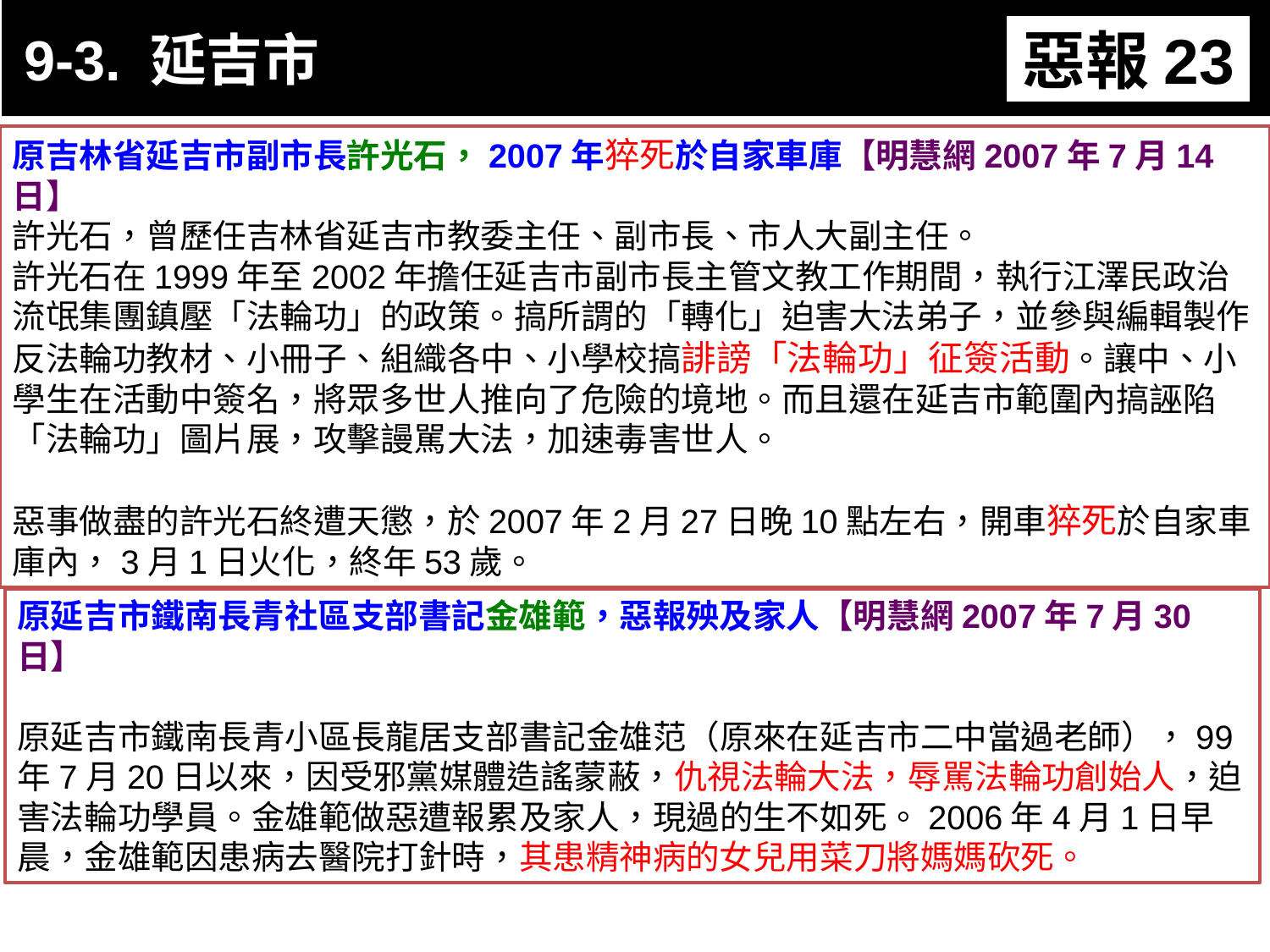

9-3. 延吉市

惡報23
11-3. XX市官員惡報實例
原吉林省延吉市副市長許光石，2007年猝死於自家車庫【明慧網2007年7月14日】
許光石，曾歷任吉林省延吉市教委主任、副市長、市人大副主任。
許光石在1999年至2002年擔任延吉市副市長主管文教工作期間，執行江澤民政治流氓集團鎮壓「法輪功」的政策。搞所謂的「轉化」迫害大法弟子，並參與編輯製作反法輪功教材、小冊子、組織各中、小學校搞誹謗「法輪功」征簽活動。讓中、小學生在活動中簽名，將眾多世人推向了危險的境地。而且還在延吉市範圍內搞誣陷「法輪功」圖片展，攻擊謾駡大法，加速毒害世人。

惡事做盡的許光石終遭天懲，於2007年2月27日晚10點左右，開車猝死於自家車庫內，3月1日火化，終年53歲。
原延吉市鐵南長青社區支部書記金雄範，惡報殃及家人【明慧網2007年7月30日】

原延吉市鐵南長青小區長龍居支部書記金雄范（原來在延吉市二中當過老師），99年7月20日以來，因受邪黨媒體造謠蒙蔽，仇視法輪大法，辱駡法輪功創始人，迫害法輪功學員。金雄範做惡遭報累及家人，現過的生不如死。2006年4月1日早晨，金雄範因患病去醫院打針時，其患精神病的女兒用菜刀將媽媽砍死。